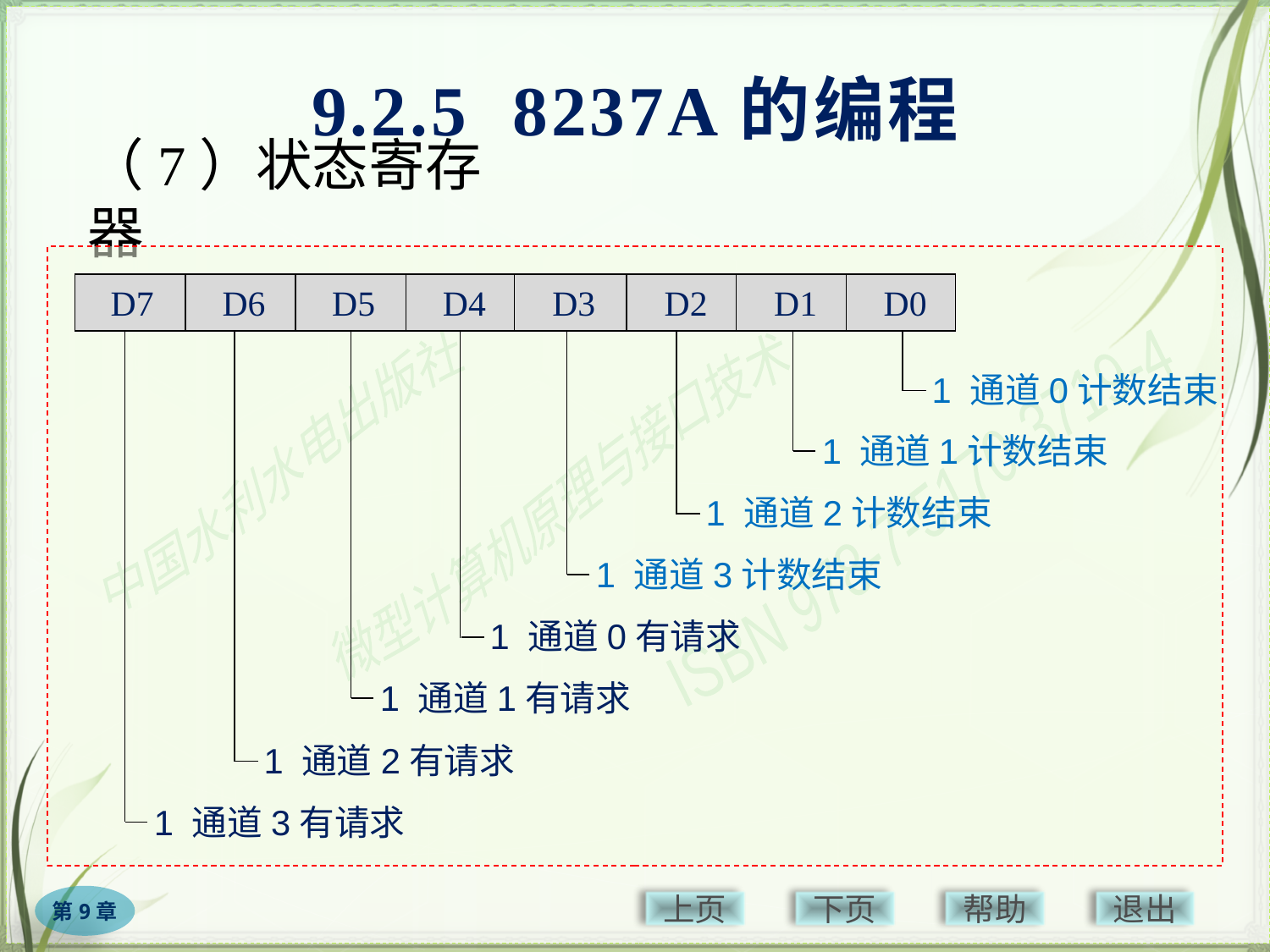

9.2.5  8237A的编程
# （7）状态寄存器

D7
D6
D5
D4
D3
D2
D1
D0
1 通道0计数结束
1 通道1计数结束
1 通道2计数结束
1 通道3计数结束
1 通道0有请求
1 通道1有请求
1 通道2有请求
1 通道3有请求